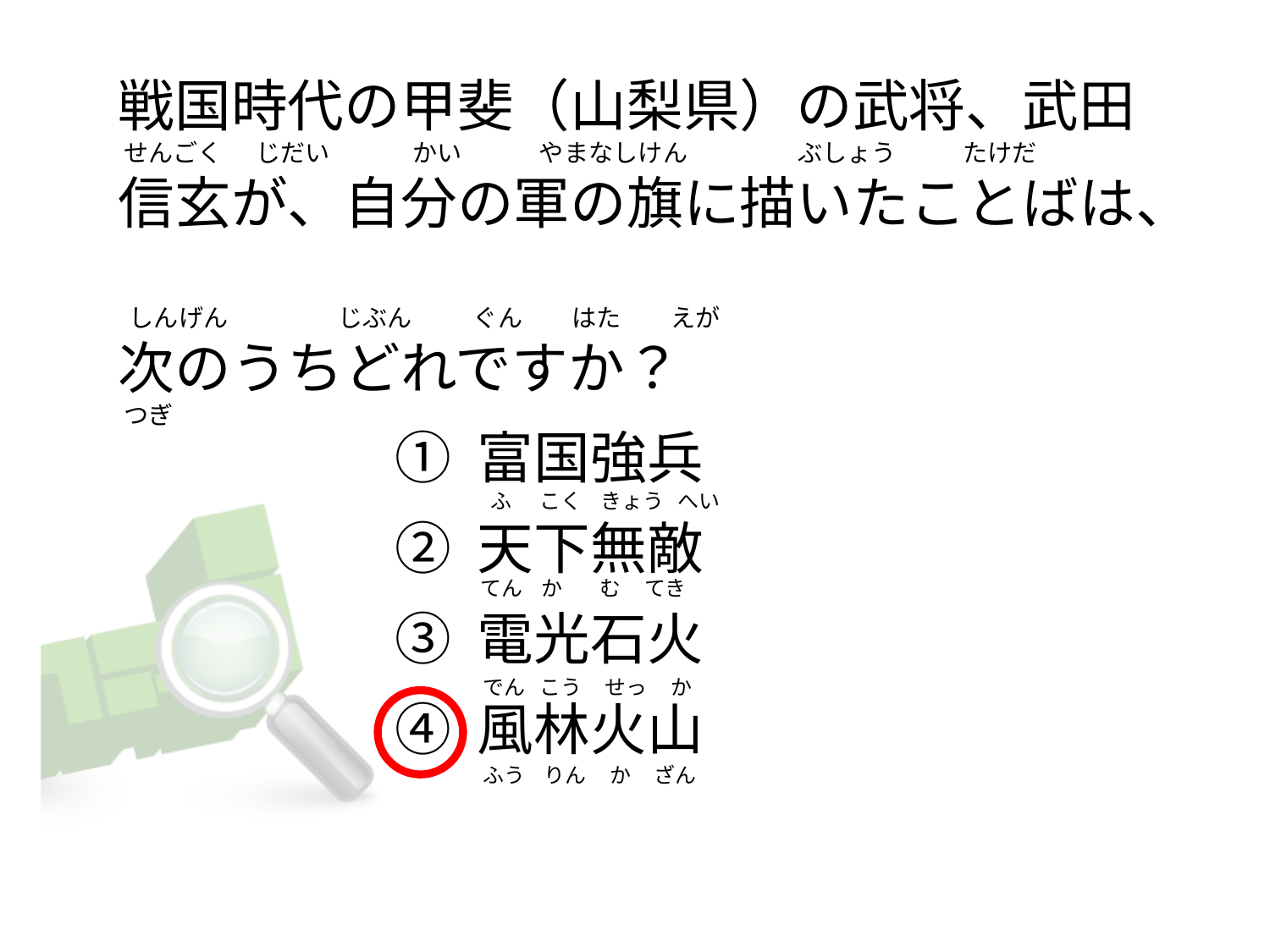

# 戦国時代の甲斐（山梨県）の武将、武田  せんごく      じだい               かい              やまなしけん                    ぶしょう            たけだ 信玄が、自分の軍の旗に描いたことばは、   しんげん                    じぶん           ぐん         はた         えが 次のうちどれですか？  つぎ
① 富国強兵
② 天下無敵
③ 電光石火
④ 風林火山
 ふ      こく    きょう   へい
てん    か        む     てき
でん   こう     せっ     か

ふう    りん     か     ざん